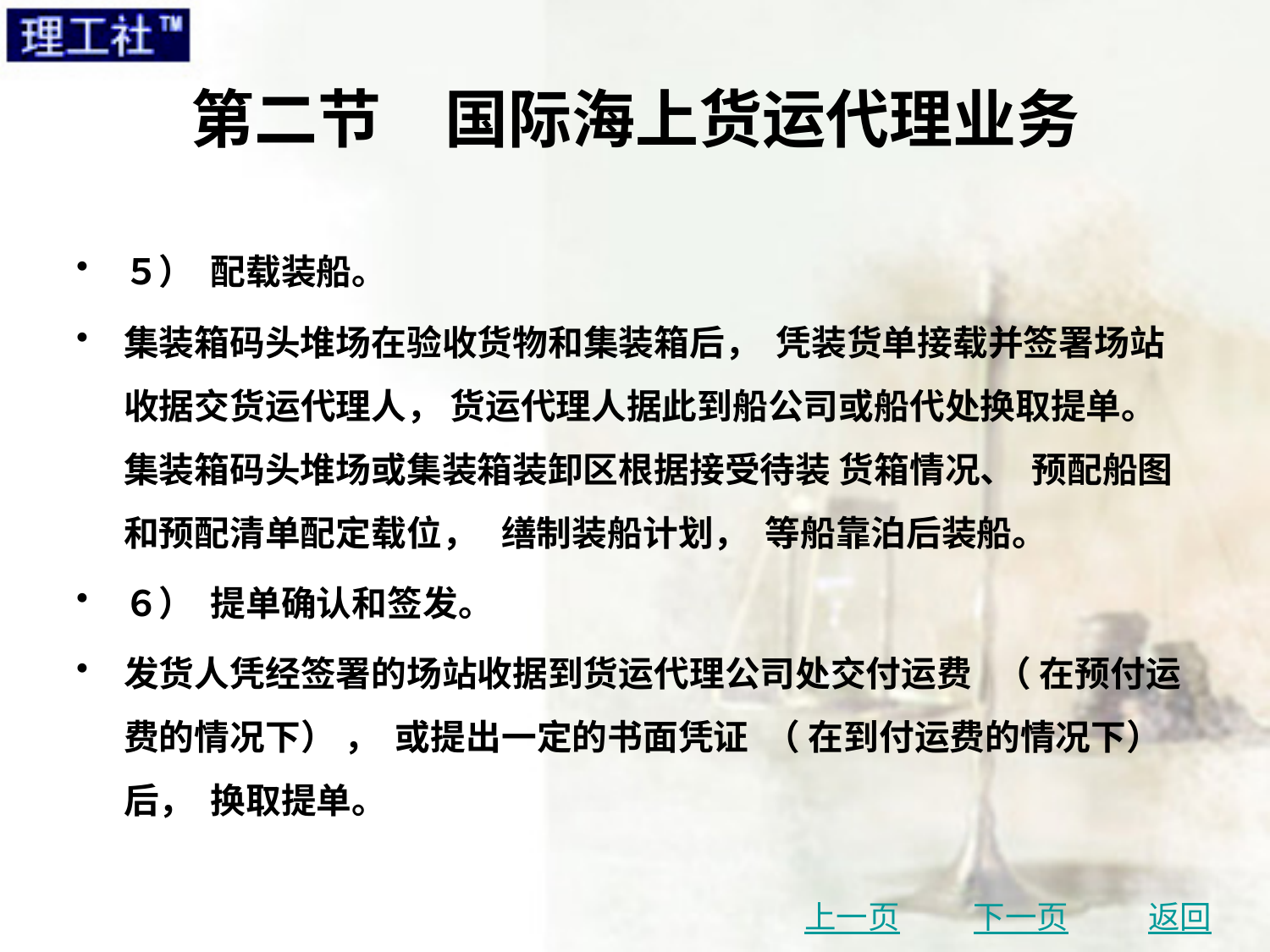

# 第二节　国际海上货运代理业务
５）  配载装船。
集装箱码头堆场在验收货物和集装箱后，  凭装货单接载并签署场站收据交货运代理人， 货运代理人据此到船公司或船代处换取提单。 集装箱码头堆场或集装箱装卸区根据接受待装 货箱情况、  预配船图和预配清单配定载位，   缮制装船计划，  等船靠泊后装船。
６）  提单确认和签发。
发货人凭经签署的场站收据到货运代理公司处交付运费   （ 在预付运费的情况下） ，  或提出一定的书面凭证  （ 在到付运费的情况下）   后，  换取提单。

上一页
下一页
返回